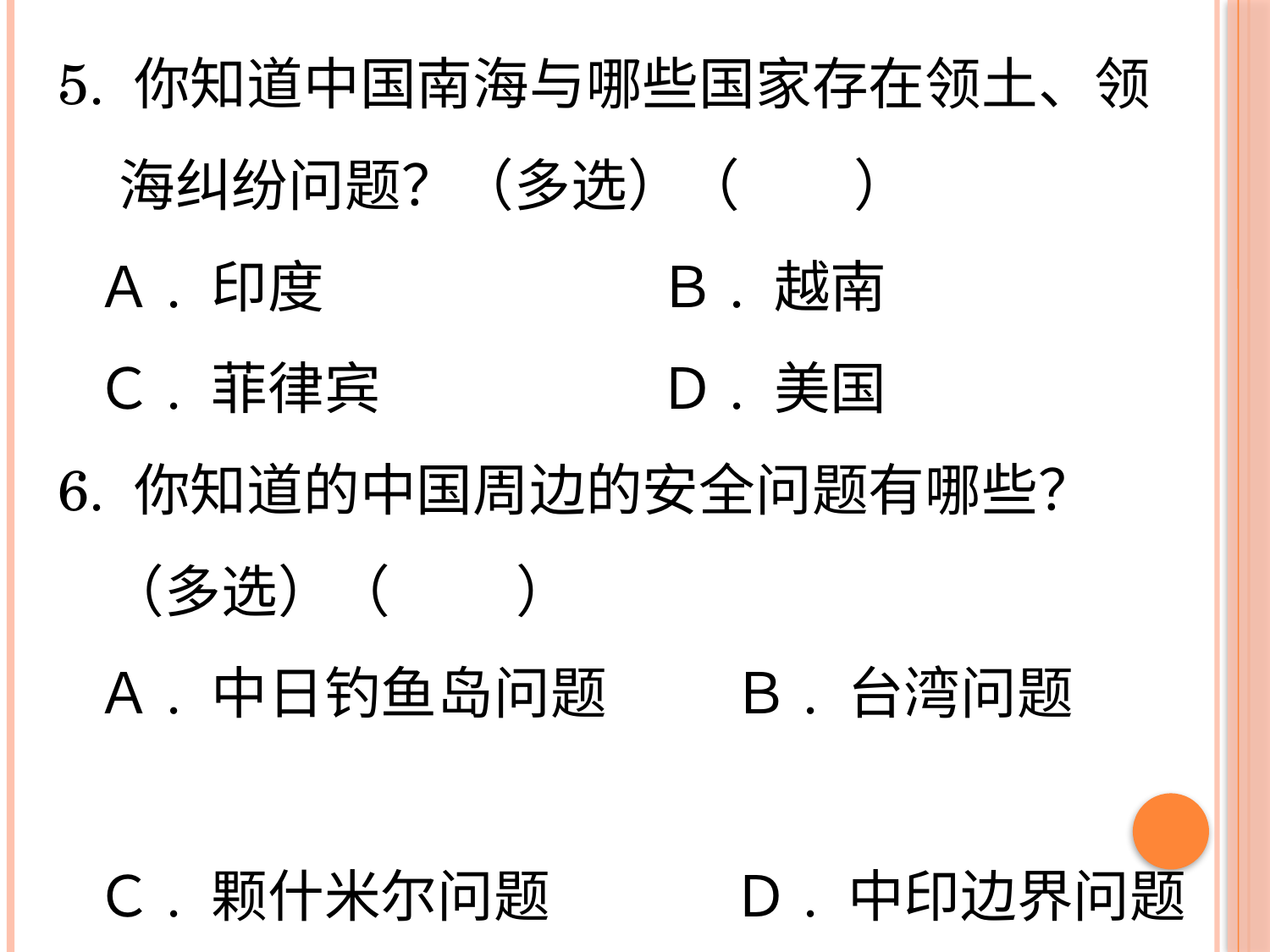

5. 你知道中国南海与哪些国家存在领土、领海纠纷问题？（多选）（　　）
  Ａ. 印度　　           　  Ｂ. 越南
  Ｃ. 菲律宾　　             Ｄ. 美国
6. 你知道的中国周边的安全问题有哪些？（多选）（ 　　）
  Ａ. 中日钓鱼岛问题　 　Ｂ. 台湾问题
  Ｃ. 颗什米尔问题　　　 Ｄ. 中印边界问题